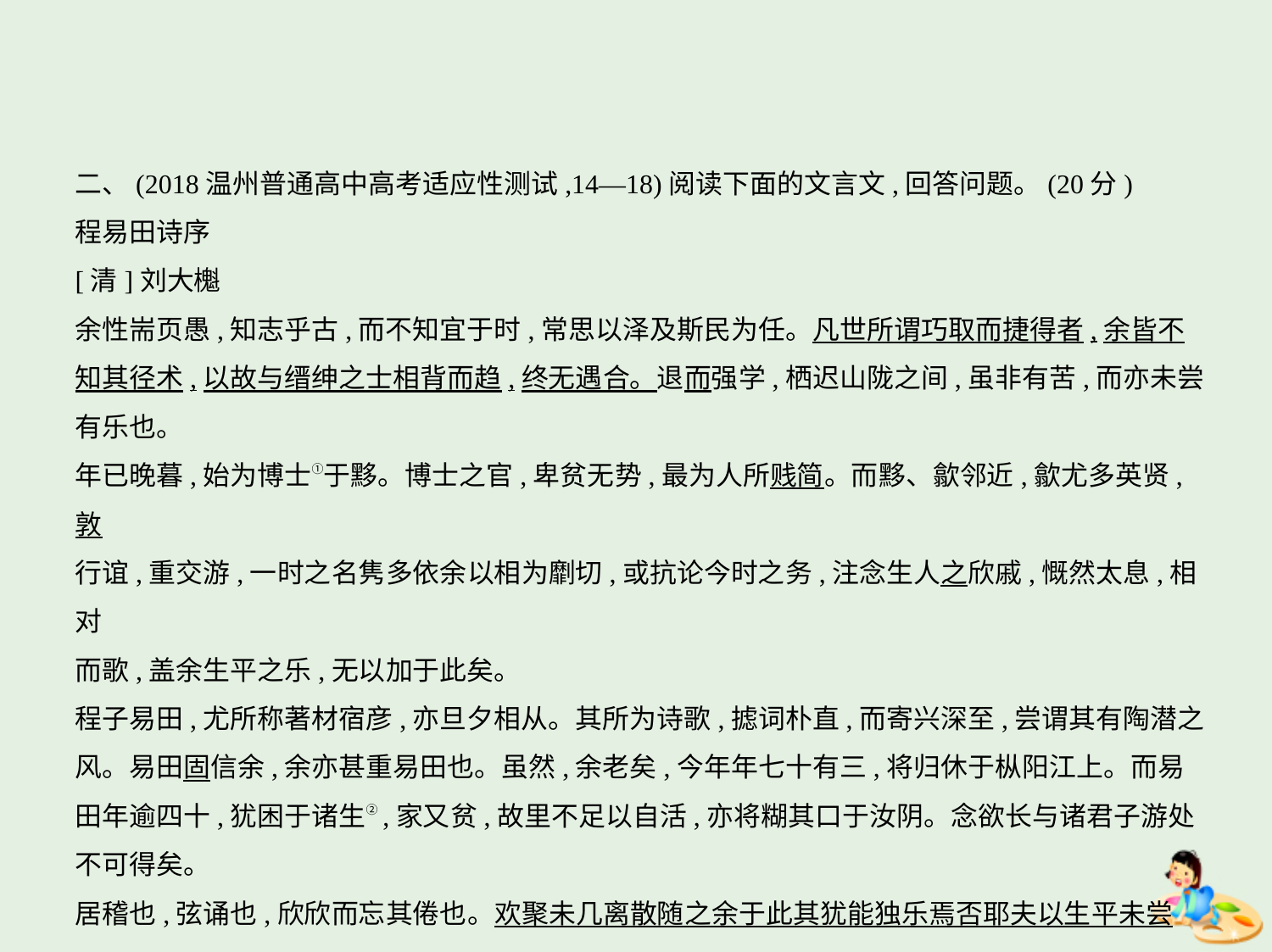

二、(2018温州普通高中高考适应性测试,14—18)阅读下面的文言文,回答问题。(20分)
程易田诗序
[清]刘大櫆
余性耑页愚,知志乎古,而不知宜于时,常思以泽及斯民为任。凡世所谓巧取而捷得者,余皆不
知其径术,以故与缙绅之士相背而趋,终无遇合。退而强学,栖迟山陇之间,虽非有苦,而亦未尝
有乐也。
年已晚暮,始为博士①于黟。博士之官,卑贫无势,最为人所贱简。而黟、歙邻近,歙尤多英贤,敦
行谊,重交游,一时之名隽多依余以相为劘切,或抗论今时之务,注念生人之欣戚,慨然太息,相对
而歌,盖余生平之乐,无以加于此矣。
程子易田,尤所称著材宿彦,亦旦夕相从。其所为诗歌,摅词朴直,而寄兴深至,尝谓其有陶潜之
风。易田固信余,余亦甚重易田也。虽然,余老矣,今年年七十有三,将归休于枞阳江上。而易
田年逾四十,犹困于诸生②,家又贫,故里不足以自活,亦将糊其口于汝阴。念欲长与诸君子游处
不可得矣。
居稽也,弦诵也,欣欣而忘其倦也。欢聚未几离散随之余于此其犹能独乐焉否耶夫以生平未尝